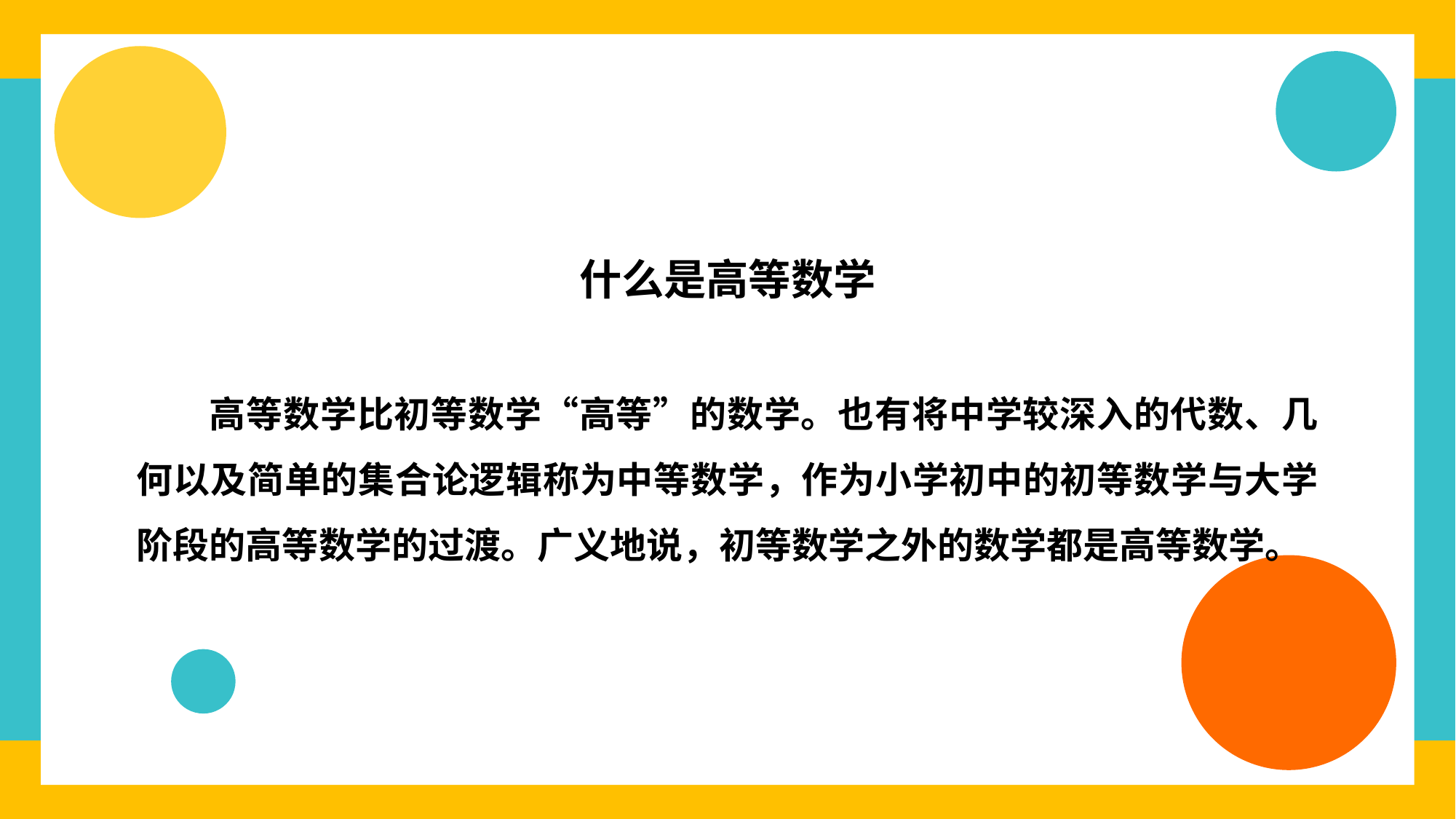

什么是高等数学

高等数学比初等数学“高等”的数学。也有将中学较深入的代数、几何以及简单的集合论逻辑称为中等数学，作为小学初中的初等数学与大学阶段的高等数学的过渡。广义地说，初等数学之外的数学都是高等数学。